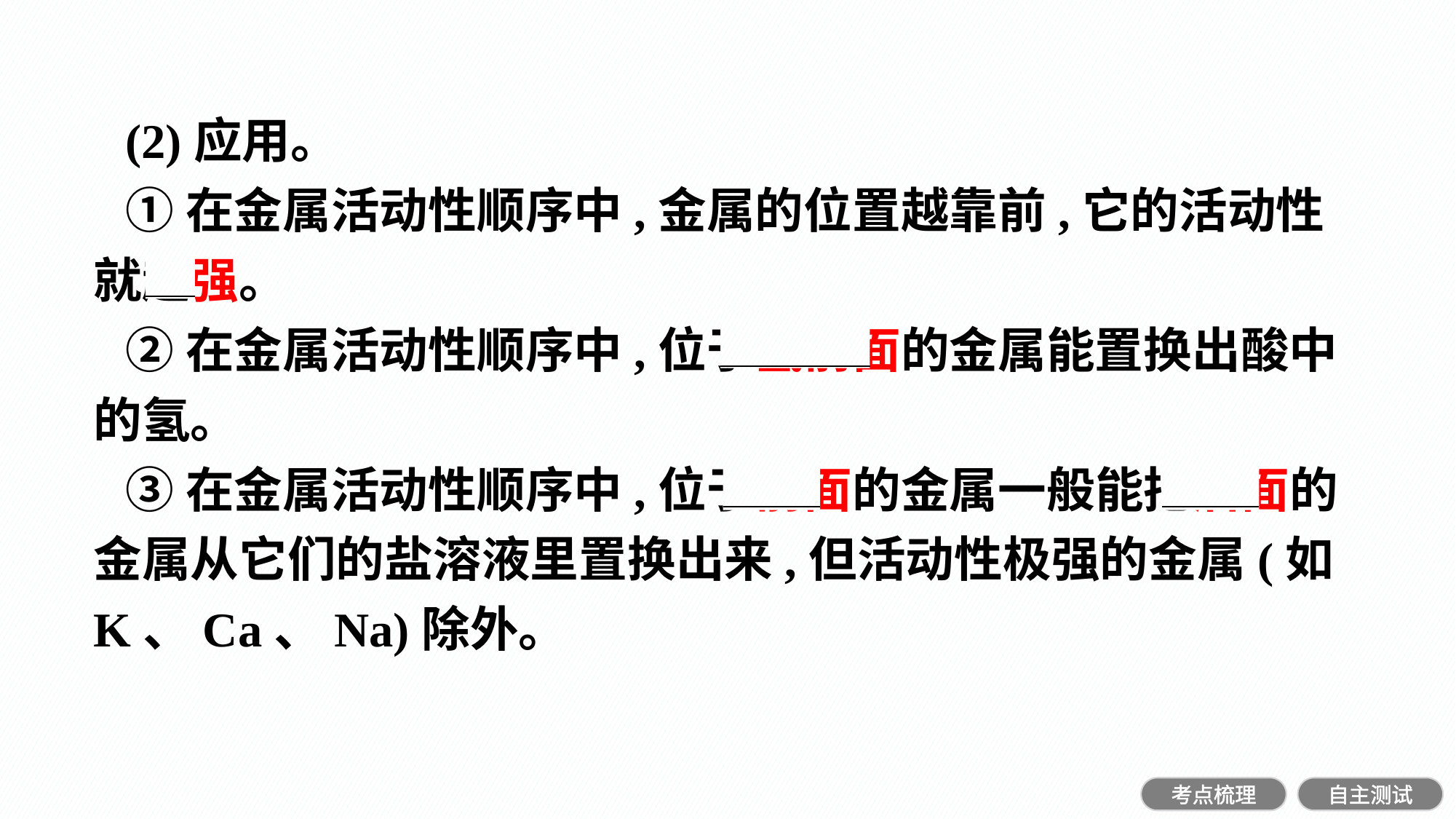

(2)应用。
①在金属活动性顺序中,金属的位置越靠前,它的活动性就越强。
②在金属活动性顺序中,位于氢前面的金属能置换出酸中的氢。
③在金属活动性顺序中,位于前面的金属一般能把后面的金属从它们的盐溶液里置换出来,但活动性极强的金属(如K、Ca、Na)除外。